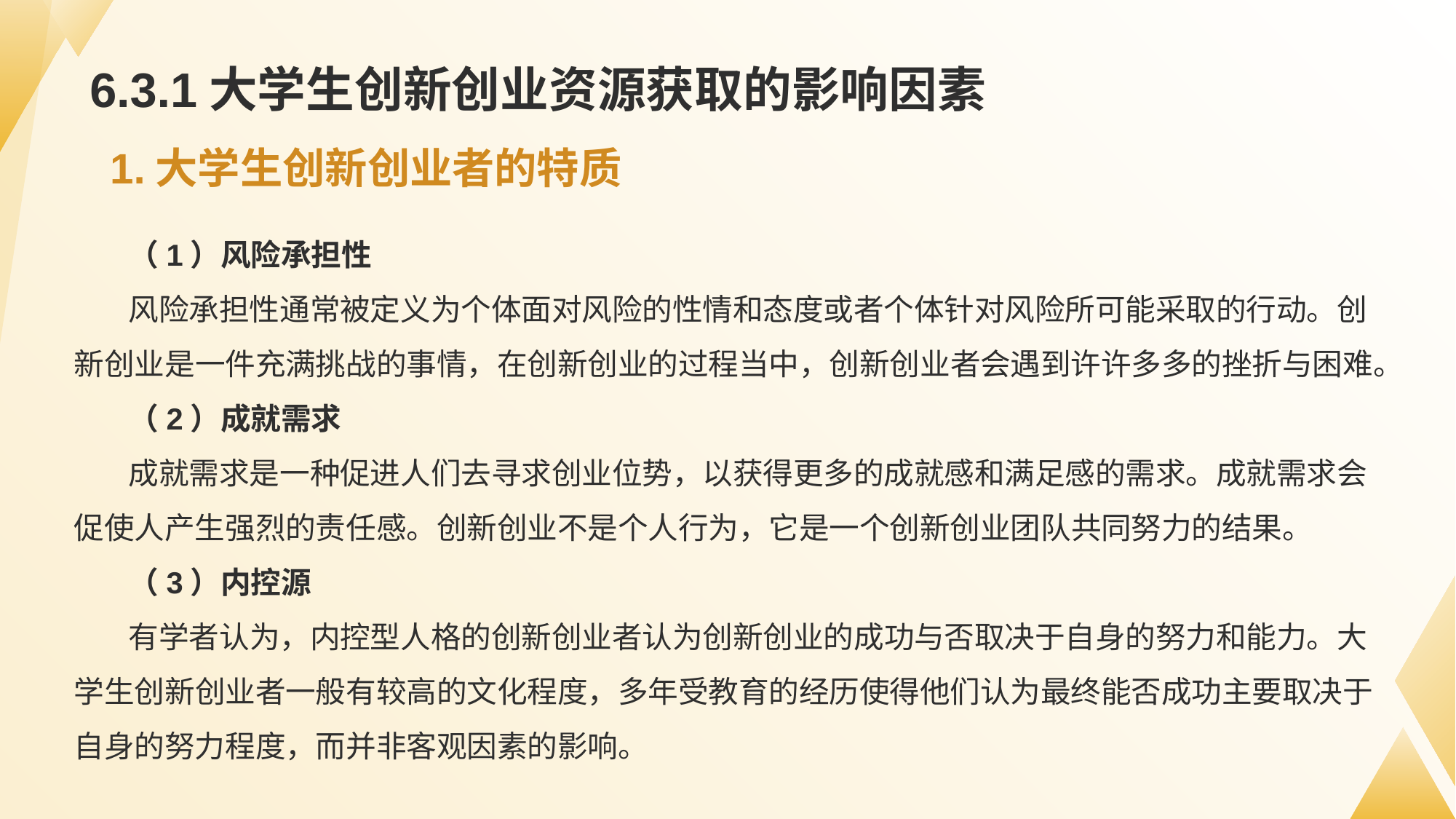

# 6.3.1大学生创新创业资源获取的影响因素
1.大学生创新创业者的特质
（1）风险承担性
风险承担性通常被定义为个体面对风险的性情和态度或者个体针对风险所可能采取的行动。创新创业是一件充满挑战的事情，在创新创业的过程当中，创新创业者会遇到许许多多的挫折与困难。
（2）成就需求
成就需求是一种促进人们去寻求创业位势，以获得更多的成就感和满足感的需求。成就需求会促使人产生强烈的责任感。创新创业不是个人行为，它是一个创新创业团队共同努力的结果。
（3）内控源
有学者认为，内控型人格的创新创业者认为创新创业的成功与否取决于自身的努力和能力。大学生创新创业者一般有较高的文化程度，多年受教育的经历使得他们认为最终能否成功主要取决于自身的努力程度，而并非客观因素的影响。